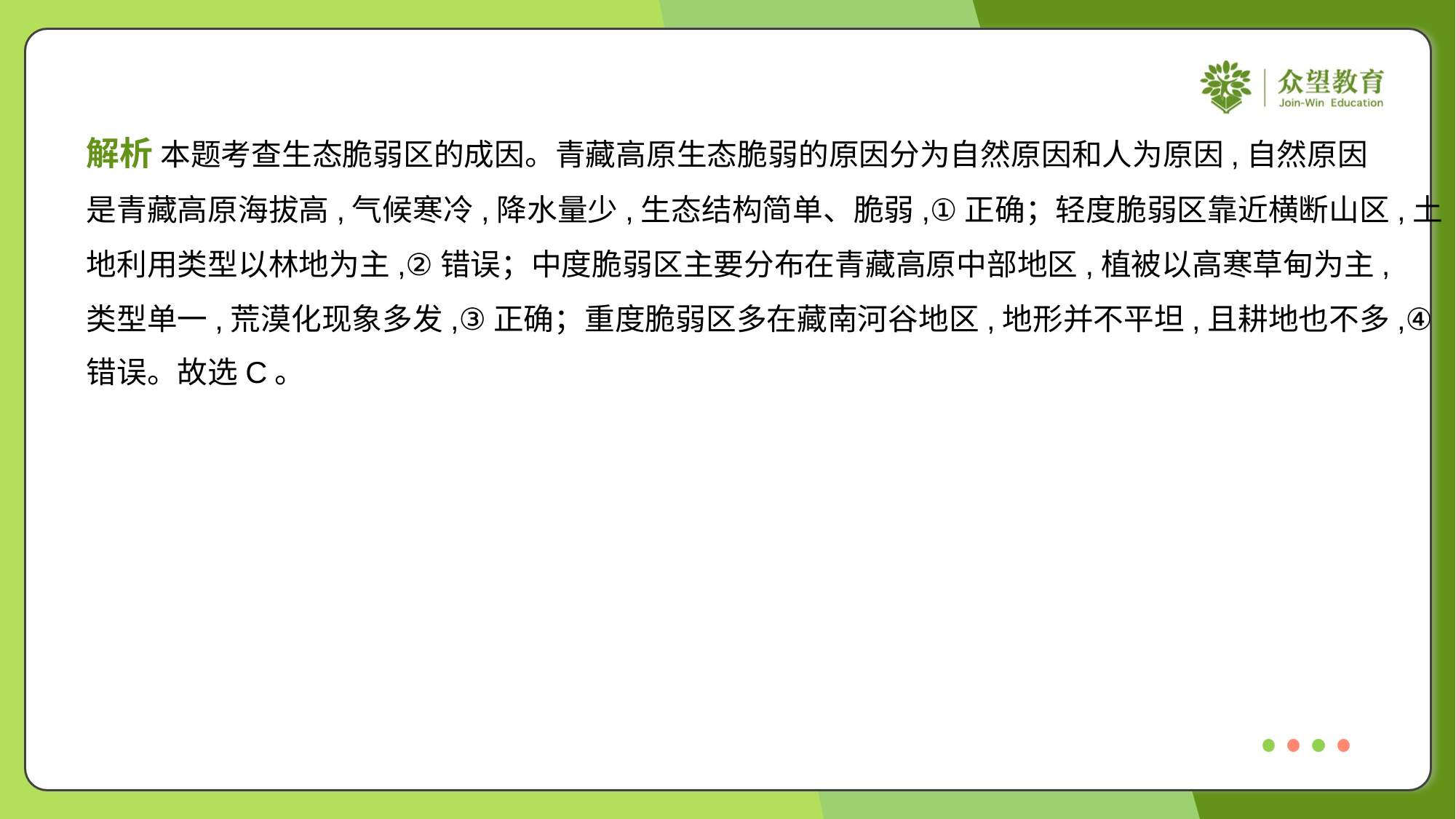

解析 本题考查生态脆弱区的成因。青藏高原生态脆弱的原因分为自然原因和人为原因,自然原因
是青藏高原海拔高,气候寒冷,降水量少,生态结构简单、脆弱,①正确；轻度脆弱区靠近横断山区,土
地利用类型以林地为主,②错误；中度脆弱区主要分布在青藏高原中部地区,植被以高寒草甸为主,
类型单一,荒漠化现象多发,③正确；重度脆弱区多在藏南河谷地区,地形并不平坦,且耕地也不多,④
错误。故选C。